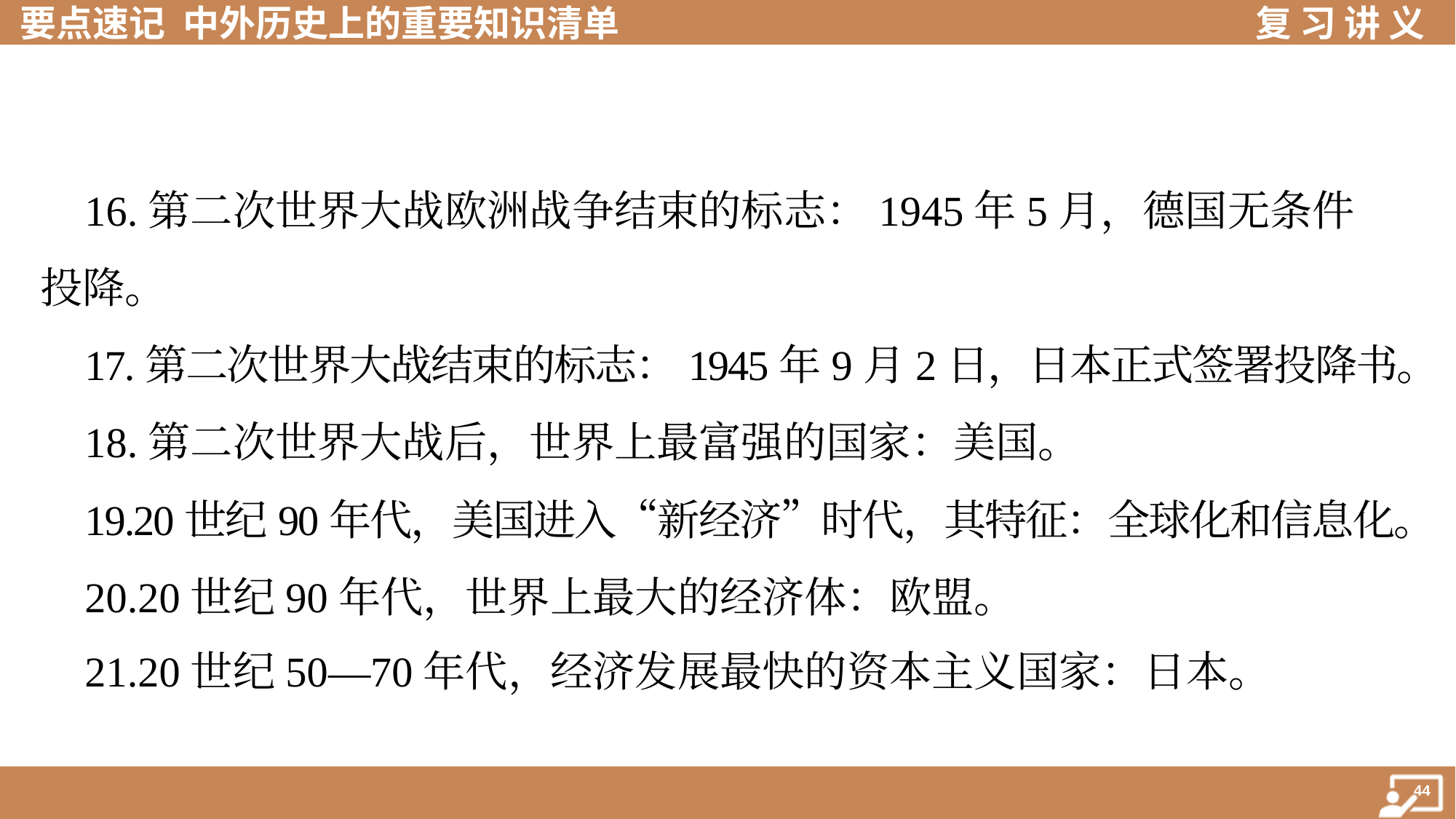

16.第二次世界大战欧洲战争结束的标志：1945年5月，德国无条件
投降。
    17.第二次世界大战结束的标志：1945年9月2日，日本正式签署投降书。
    18.第二次世界大战后，世界上最富强的国家：美国。
    19.20世纪90年代，美国进入“新经济”时代，其特征：全球化和信息化。
    20.20世纪90年代，世界上最大的经济体：欧盟。
    21.20世纪50—70年代，经济发展最快的资本主义国家：日本。